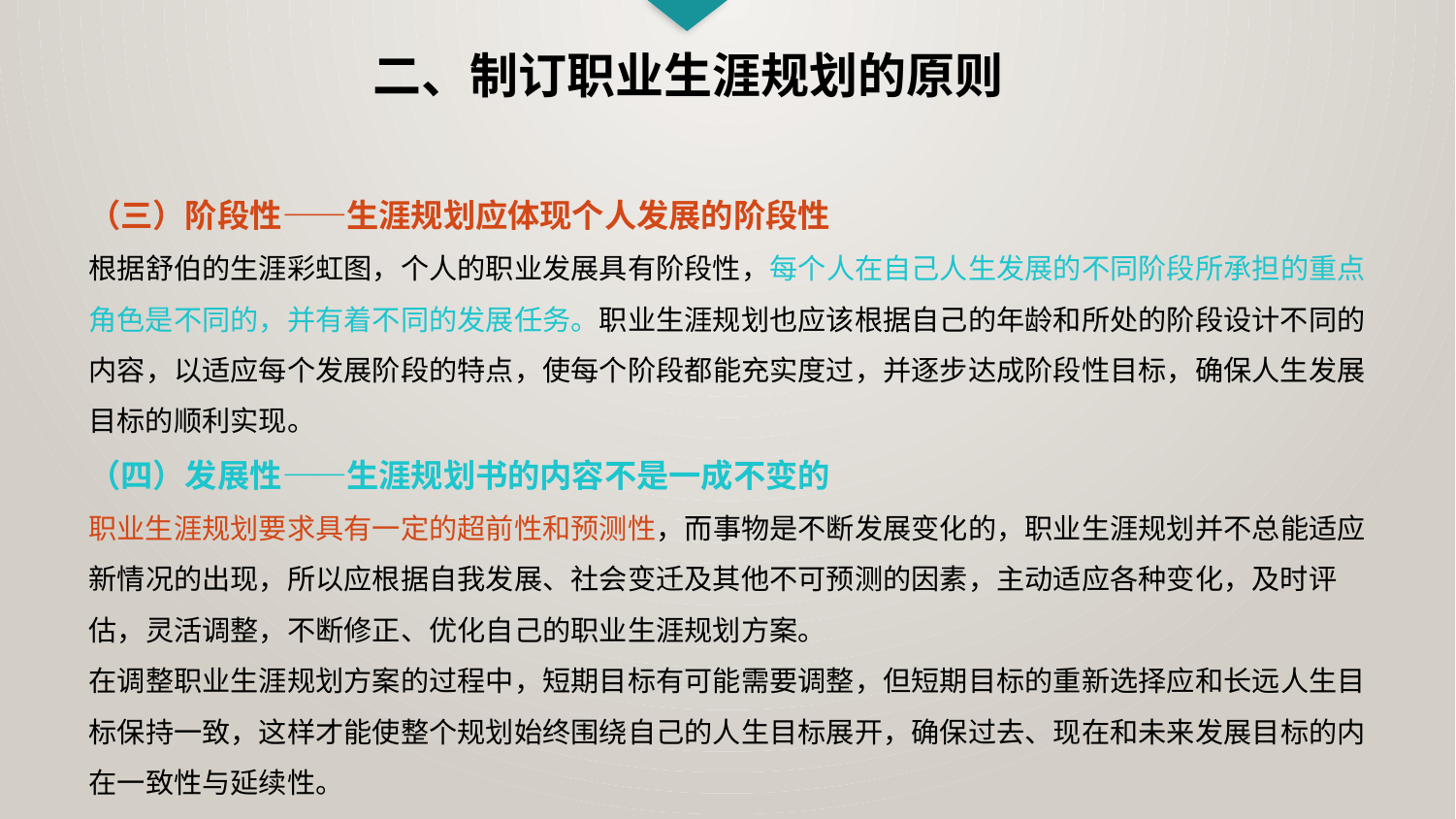

二、制订职业生涯规划的原则
（三）阶段性——生涯规划应体现个人发展的阶段性
根据舒伯的生涯彩虹图，个人的职业发展具有阶段性，每个人在自己人生发展的不同阶段所承担的重点角色是不同的，并有着不同的发展任务。职业生涯规划也应该根据自己的年龄和所处的阶段设计不同的内容，以适应每个发展阶段的特点，使每个阶段都能充实度过，并逐步达成阶段性目标，确保人生发展目标的顺利实现。
（四）发展性——生涯规划书的内容不是一成不变的
职业生涯规划要求具有一定的超前性和预测性，而事物是不断发展变化的，职业生涯规划并不总能适应新情况的出现，所以应根据自我发展、社会变迁及其他不可预测的因素，主动适应各种变化，及时评估，灵活调整，不断修正、优化自己的职业生涯规划方案。
在调整职业生涯规划方案的过程中，短期目标有可能需要调整，但短期目标的重新选择应和长远人生目标保持一致，这样才能使整个规划始终围绕自己的人生目标展开，确保过去、现在和未来发展目标的内在一致性与延续性。
26